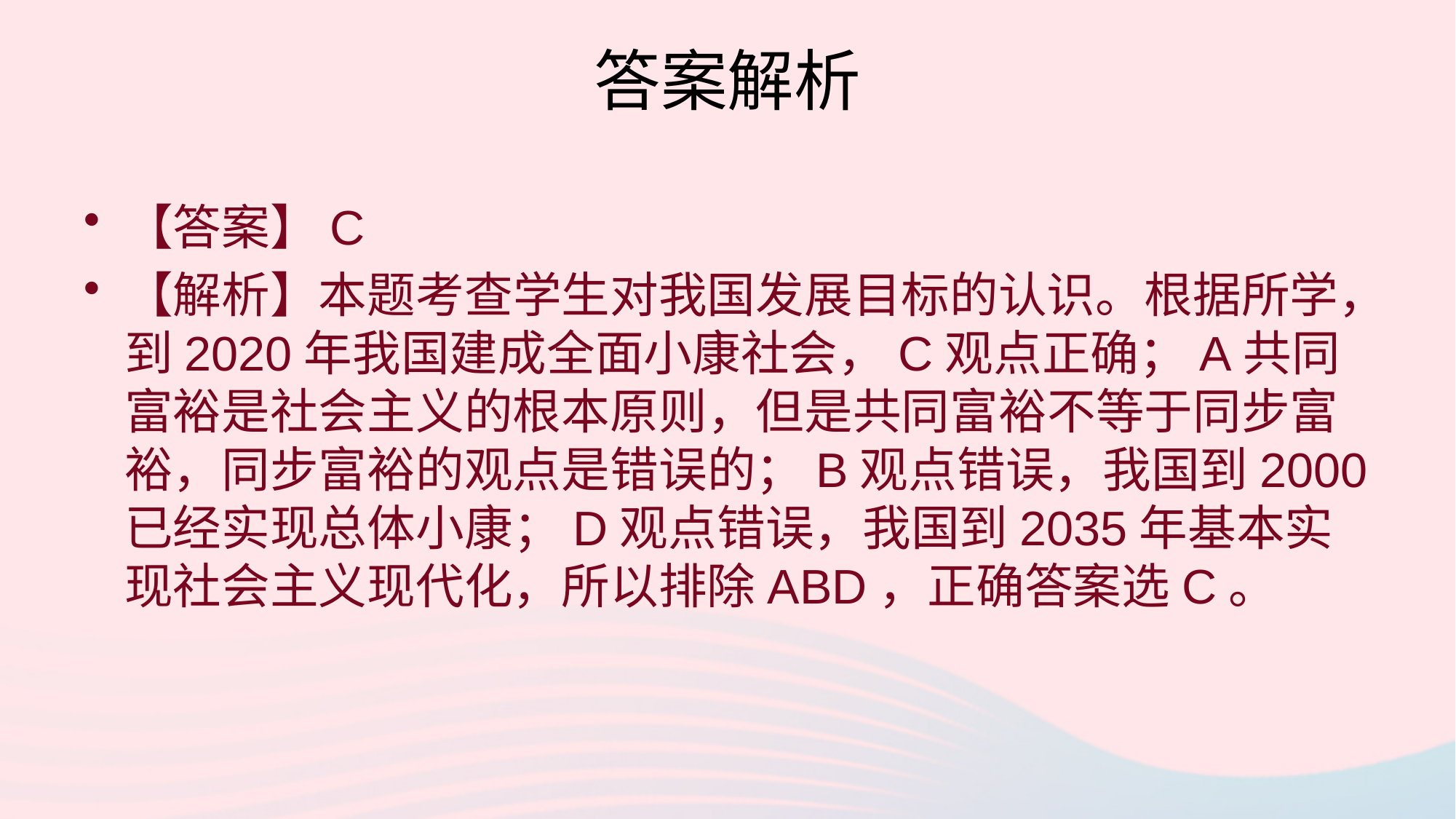

# 答案解析
【答案】C
【解析】本题考查学生对我国发展目标的认识。根据所学，到2020年我国建成全面小康社会，C观点正确；A共同富裕是社会主义的根本原则，但是共同富裕不等于同步富裕，同步富裕的观点是错误的；B观点错误，我国到2000已经实现总体小康；D观点错误，我国到2035年基本实现社会主义现代化，所以排除ABD，正确答案选C。